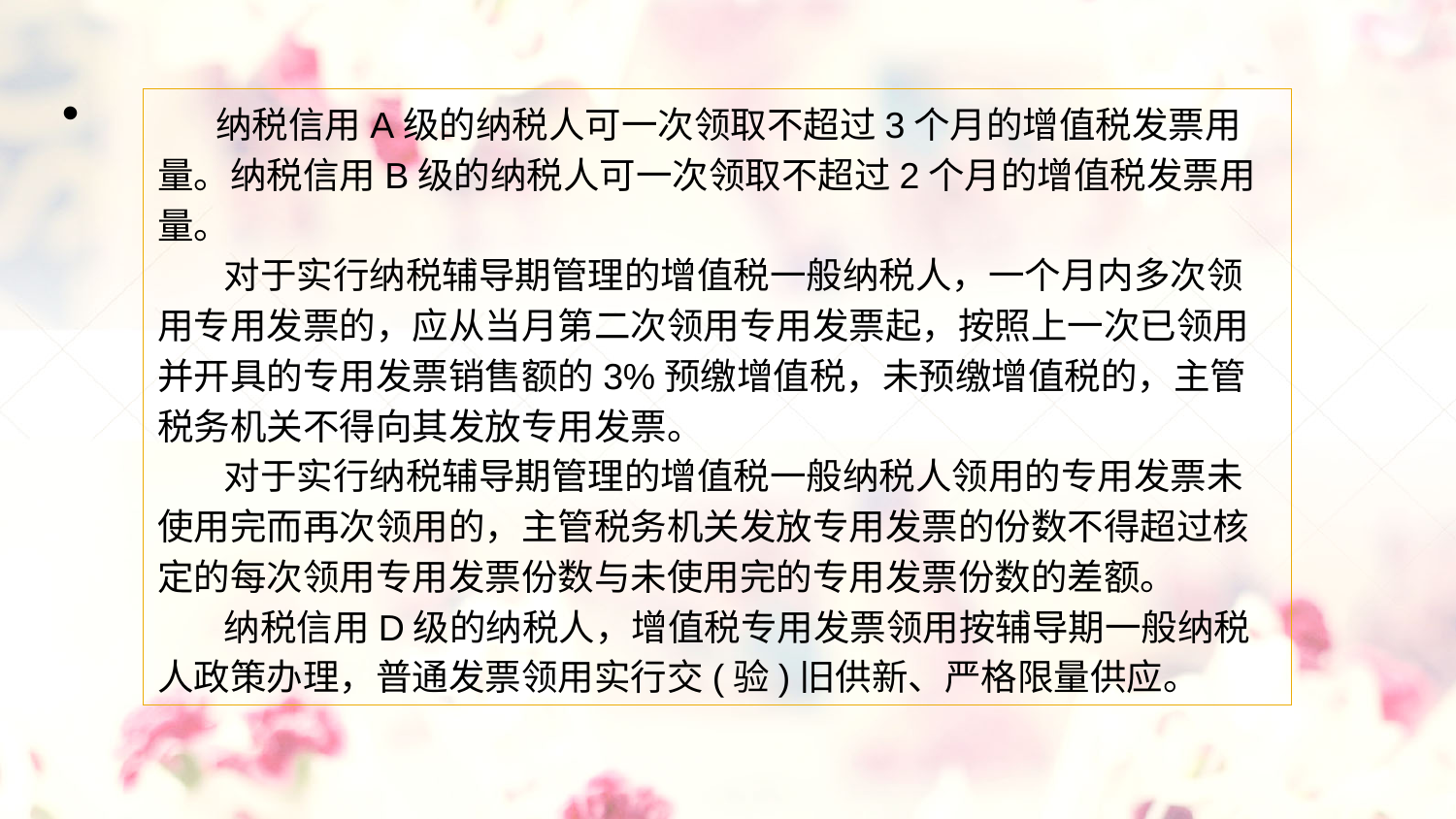

纳税信用A级的纳税人可一次领取不超过3个月的增值税发票用量。纳税信用B级的纳税人可一次领取不超过2个月的增值税发票用量。
       对于实行纳税辅导期管理的增值税一般纳税人，一个月内多次领用专用发票的，应从当月第二次领用专用发票起，按照上一次已领用并开具的专用发票销售额的3%预缴增值税，未预缴增值税的，主管税务机关不得向其发放专用发票。
       对于实行纳税辅导期管理的增值税一般纳税人领用的专用发票未使用完而再次领用的，主管税务机关发放专用发票的份数不得超过核定的每次领用专用发票份数与未使用完的专用发票份数的差额。
       纳税信用D级的纳税人，增值税专用发票领用按辅导期一般纳税人政策办理，普通发票领用实行交(验)旧供新、严格限量供应。